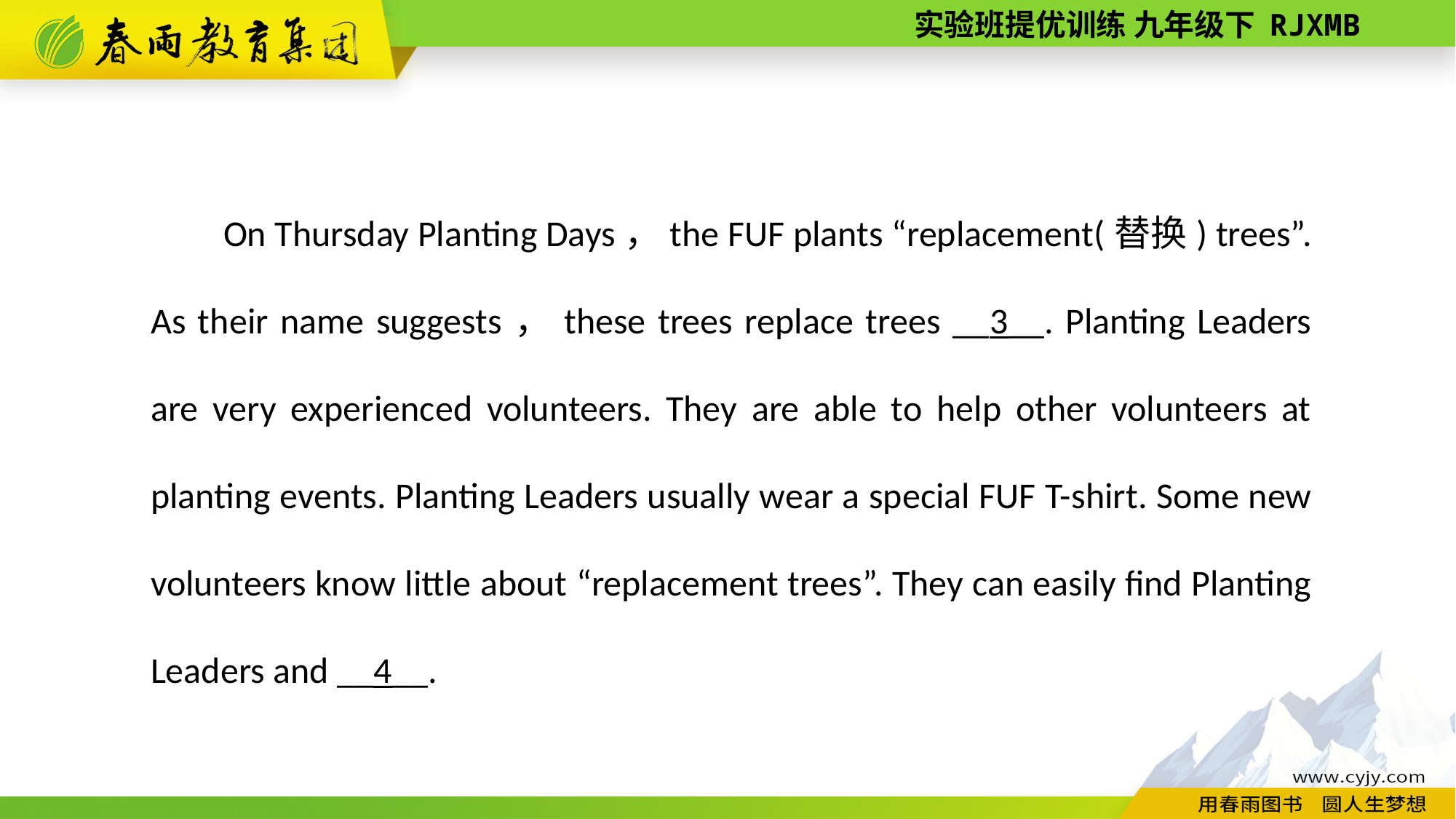

On Thursday Planting Days，the FUF plants “replacement(替换) trees”. As their name suggests，these trees replace trees __3__. Planting Leaders are very experienced volunteers. They are able to help other volunteers at planting events. Planting Leaders usually wear a special FUF T-­shirt. Some new volunteers know little about “replacement trees”. They can easily find Planting Leaders and __4__.